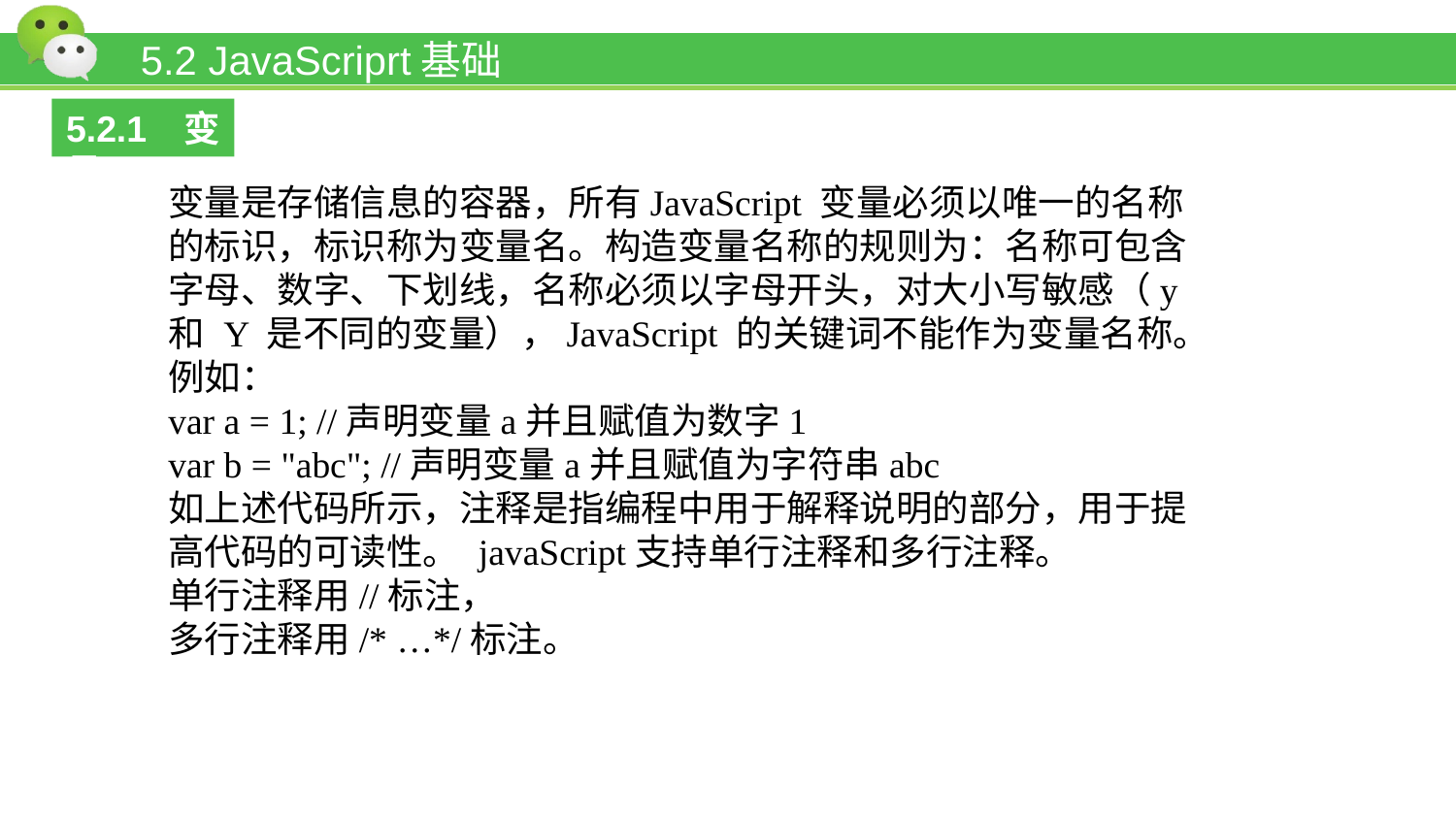

# 5.2 JavaScriprt基础
5.2.1变量
变量是存储信息的容器，所有JavaScript 变量必须以唯一的名称的标识，标识称为变量名。构造变量名称的规则为：名称可包含字母、数字、下划线，名称必须以字母开头，对大小写敏感（y 和 Y 是不同的变量），JavaScript 的关键词不能作为变量名称。
例如：
var a = 1; //声明变量a并且赋值为数字1
var b = "abc"; //声明变量a并且赋值为字符串abc
如上述代码所示，注释是指编程中用于解释说明的部分，用于提高代码的可读性。 javaScript支持单行注释和多行注释。
单行注释用//标注，
多行注释用/* …*/标注。